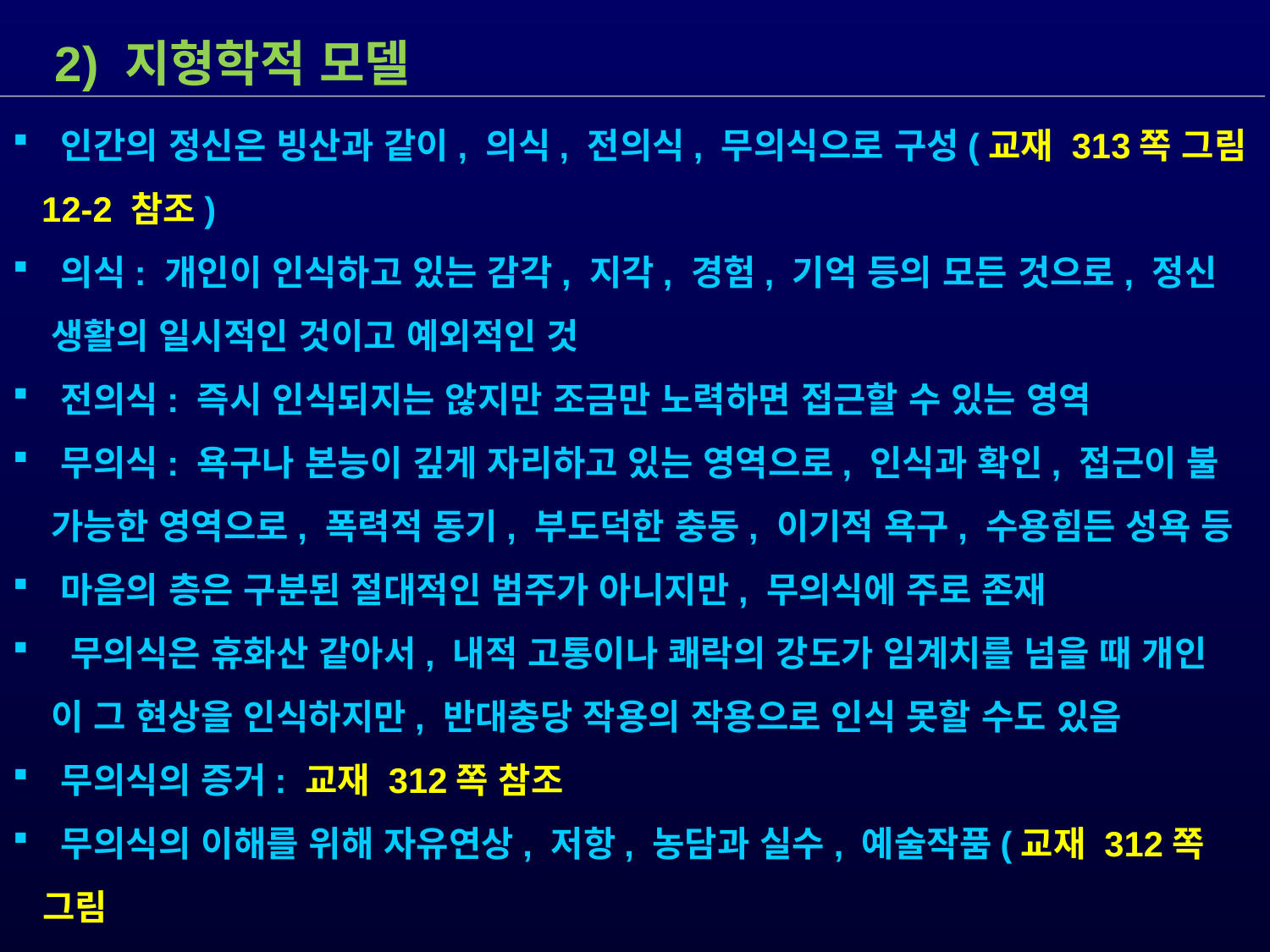

2) 지형학적 모델
 인간의 정신은 빙산과 같이, 의식, 전의식, 무의식으로 구성(교재 313쪽 그림
   12-2 참조)
 의식: 개인이 인식하고 있는 감각, 지각, 경험, 기억 등의 모든 것으로, 정신
   생활의 일시적인 것이고 예외적인 것
 전의식: 즉시 인식되지는 않지만 조금만 노력하면 접근할 수 있는 영역
 무의식: 욕구나 본능이 깊게 자리하고 있는 영역으로, 인식과 확인, 접근이 불
   가능한 영역으로, 폭력적 동기, 부도덕한 충동, 이기적 욕구, 수용힘든 성욕 등
 마음의 층은 구분된 절대적인 범주가 아니지만, 무의식에 주로 존재
  무의식은 휴화산 같아서, 내적 고통이나 쾌락의 강도가 임계치를 넘을 때 개인
   이 그 현상을 인식하지만, 반대충당 작용의 작용으로 인식 못할 수도 있음
 무의식의 증거: 교재 312쪽 참조
 무의식의 이해를 위해 자유연상, 저항, 농담과 실수, 예술작품(교재 312쪽 그림
   12-1 참조), 신경증, 꿈을 연구하였으며,  꿈의 해석을 통해 무의식 파악